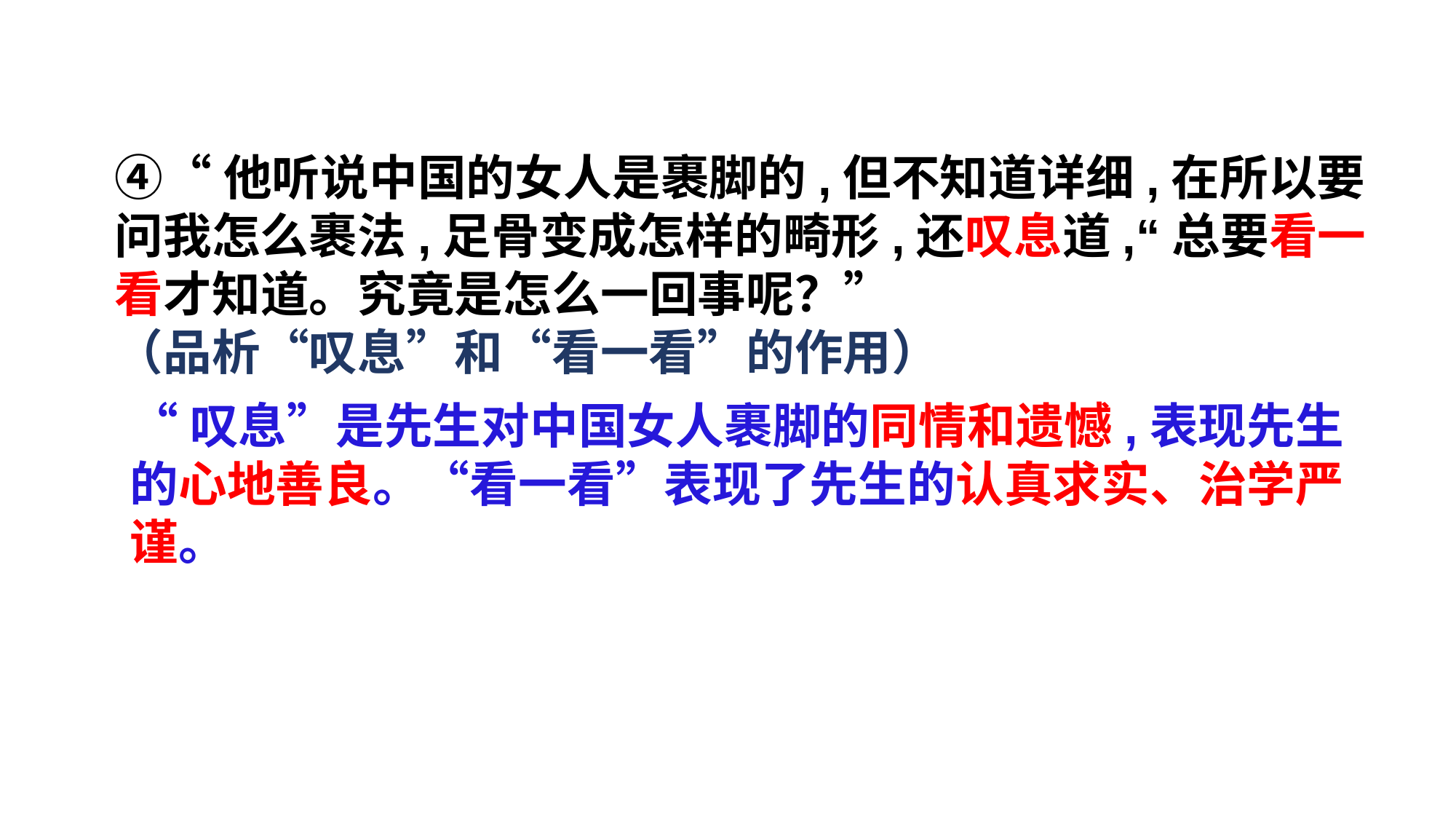

④“他听说中国的女人是裹脚的,但不知道详细,在所以要问我怎么裹法,足骨变成怎样的畸形,还叹息道,“总要看一看才知道。究竟是怎么一回事呢？”
（品析“叹息”和“看一看”的作用）
“叹息”是先生对中国女人裹脚的同情和遗憾,表现先生的心地善良。“看一看”表现了先生的认真求实、治学严谨。